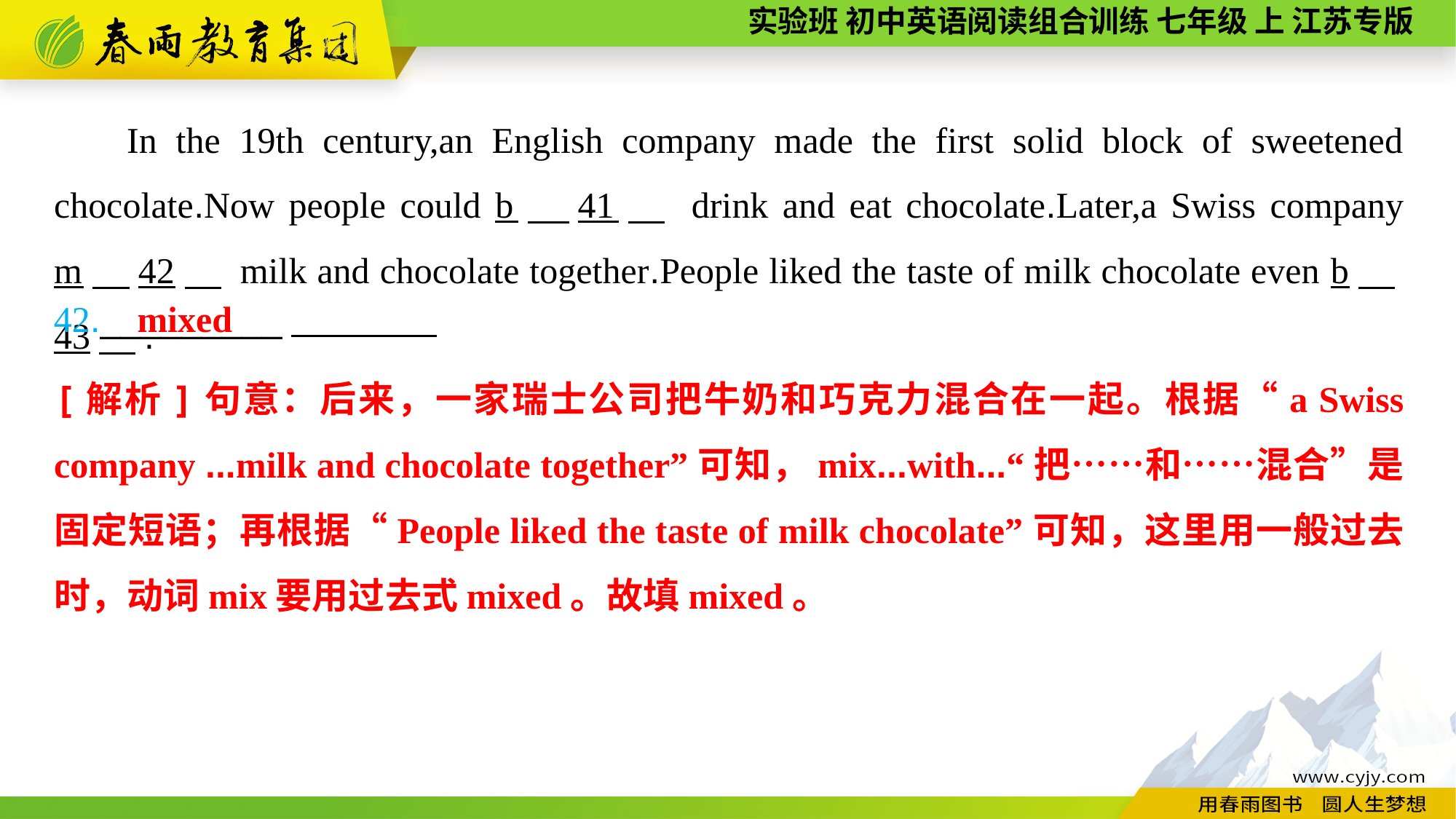

In the 19th century,an English company made the first solid block of sweetened chocolate.Now people could b　41　 drink and eat chocolate.Later,a Swiss company m　42　 milk and chocolate together.People liked the taste of milk chocolate even b　43　.
42._________
mixed
[解析]句意：后来，一家瑞士公司把牛奶和巧克力混合在一起。根据“a Swiss company ...milk and chocolate together”可知，mix...with...“把……和……混合”是固定短语；再根据“People liked the taste of milk chocolate”可知，这里用一般过去时，动词mix要用过去式mixed。故填mixed。